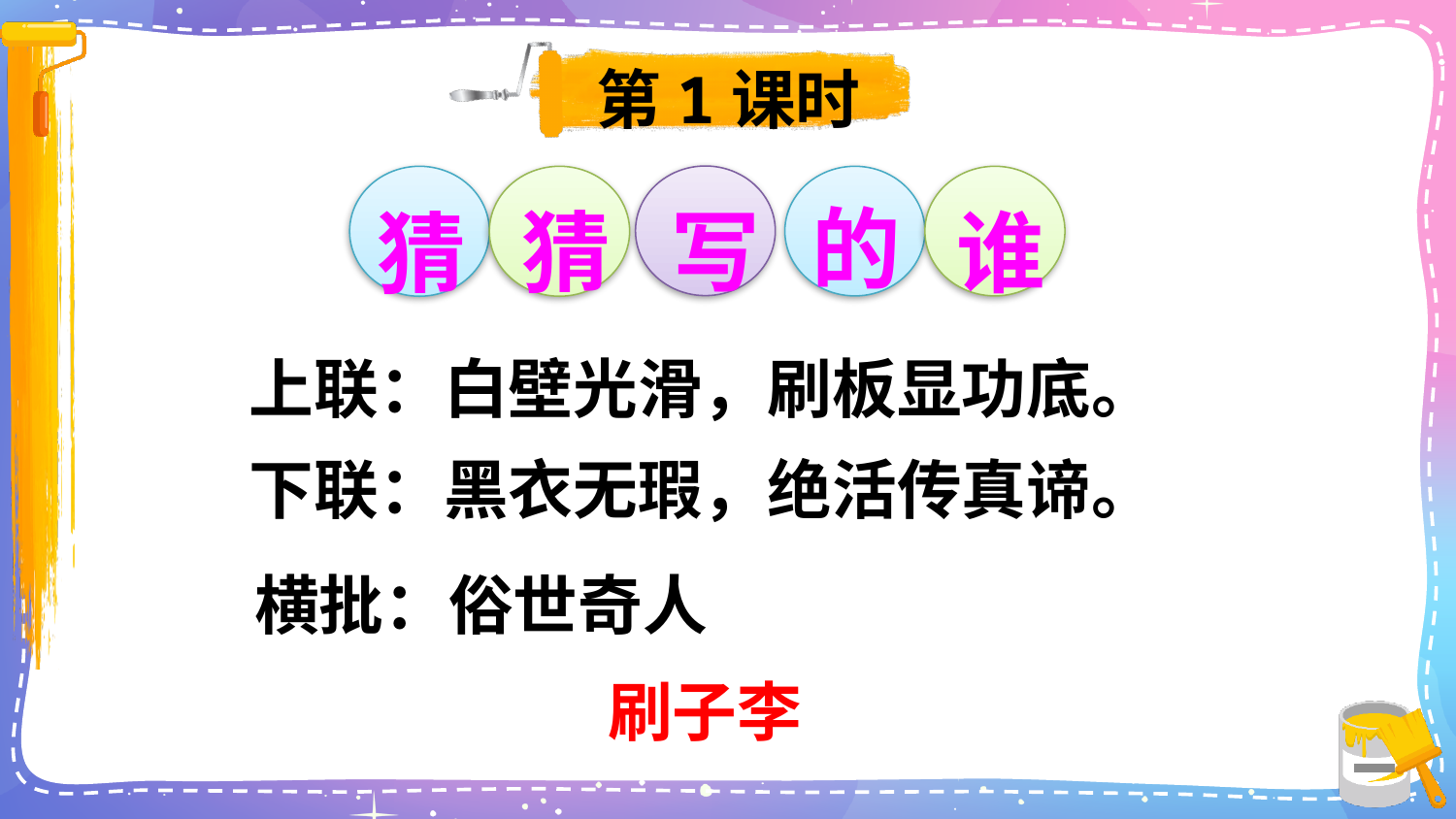

第1课时
的
谁

写
猜
猜

上联：白壁光滑，刷板显功底。
下联：黑衣无瑕，绝活传真谛。
横批：俗世奇人
刷子李